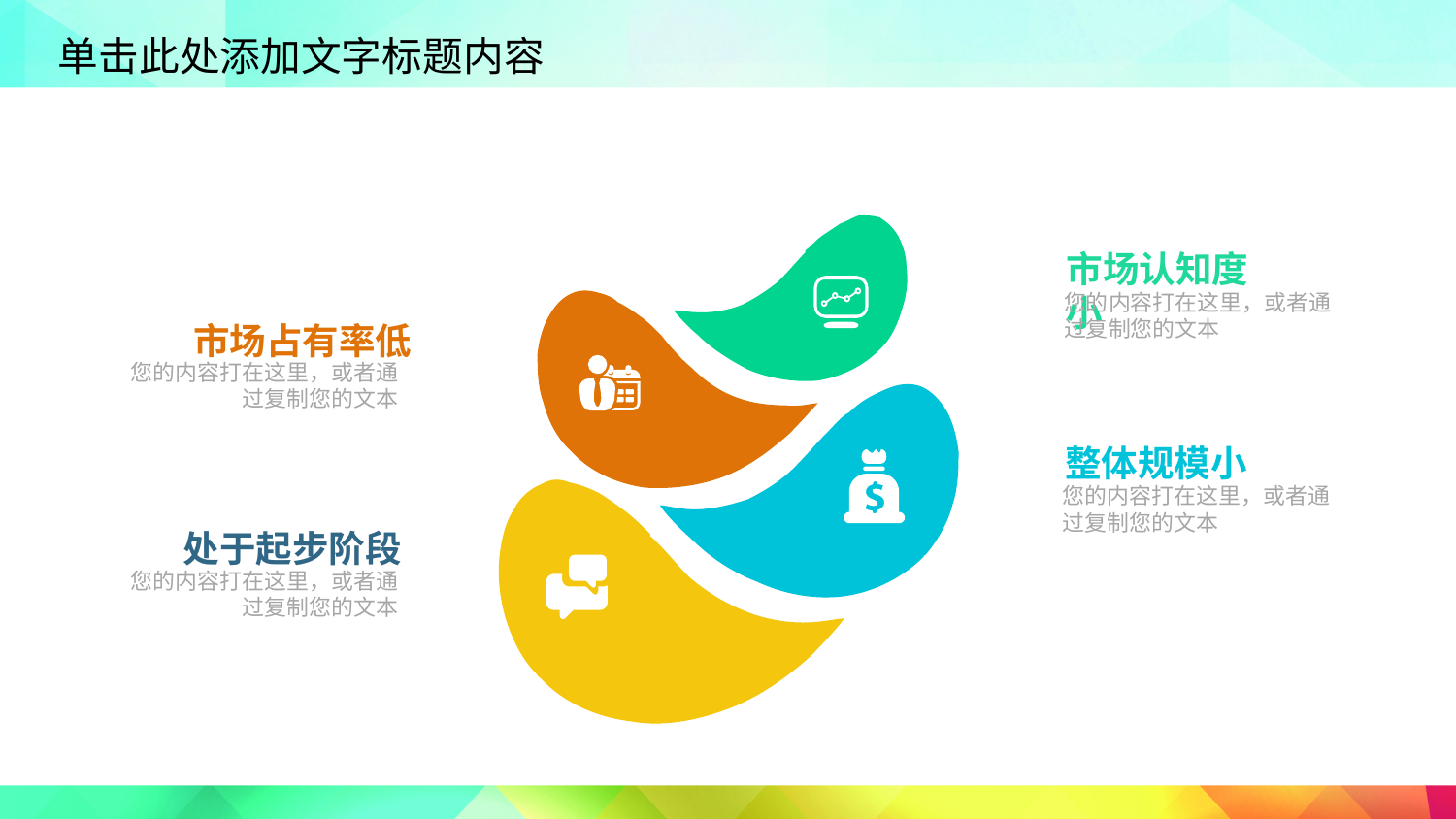

0

市场认知度小

您的内容打在这里，或者通过复制您的文本

市场占有率低
您的内容打在这里，或者通过复制您的文本

整体规模小

您的内容打在这里，或者通过复制您的文本

处于起步阶段

您的内容打在这里，或者通过复制您的文本